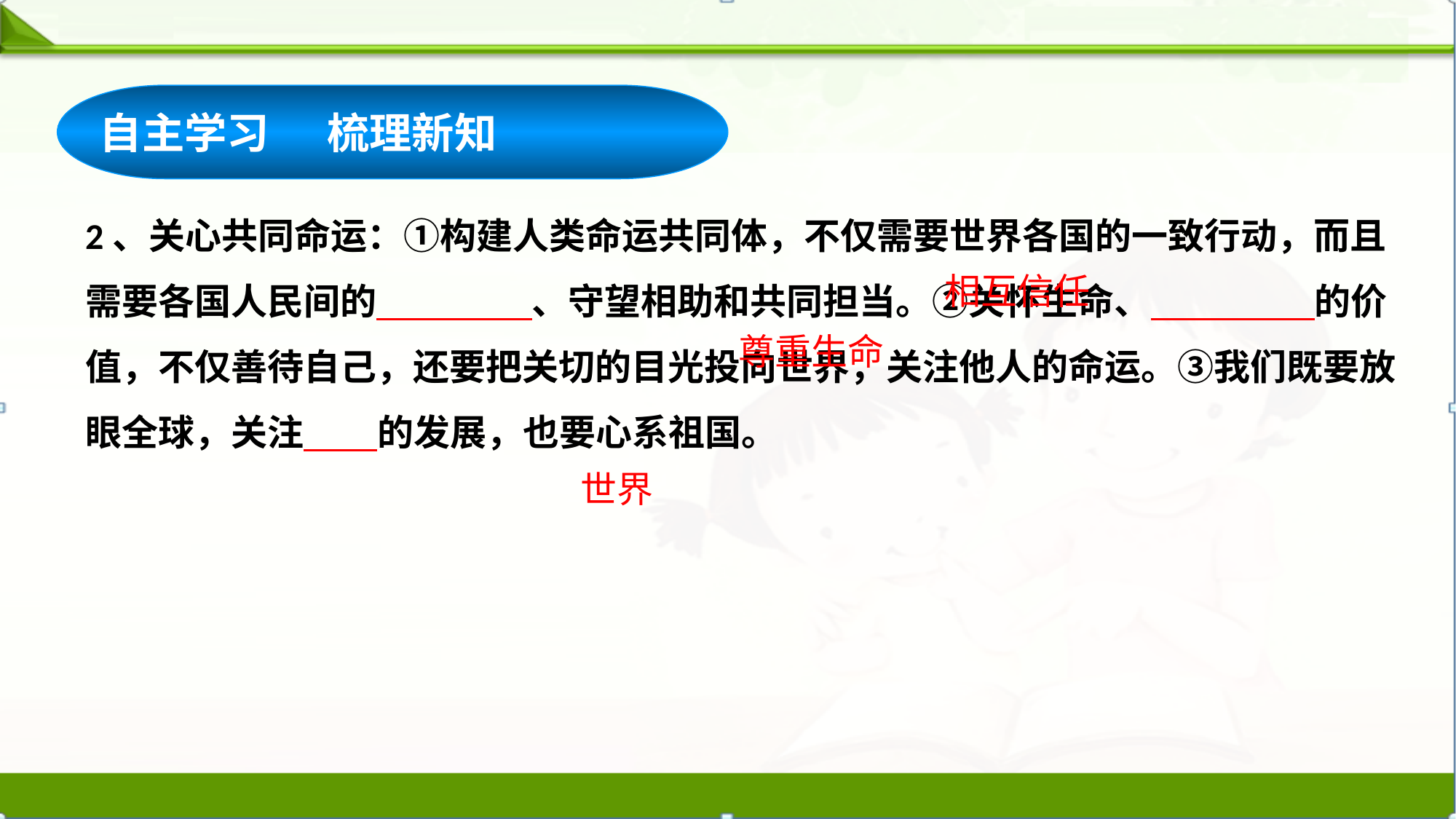

自主学习      梳理新知
2、关心共同命运：①构建人类命运共同体，不仅需要世界各国的一致行动，而且需要各国人民间的                   、守望相助和共同担当。②关怀生命、                    的价值，不仅善待自己，还要把关切的目光投向世界，关注他人的命运。③我们既要放眼全球，关注         的发展，也要心系祖国。
相互信任
尊重生命
世界